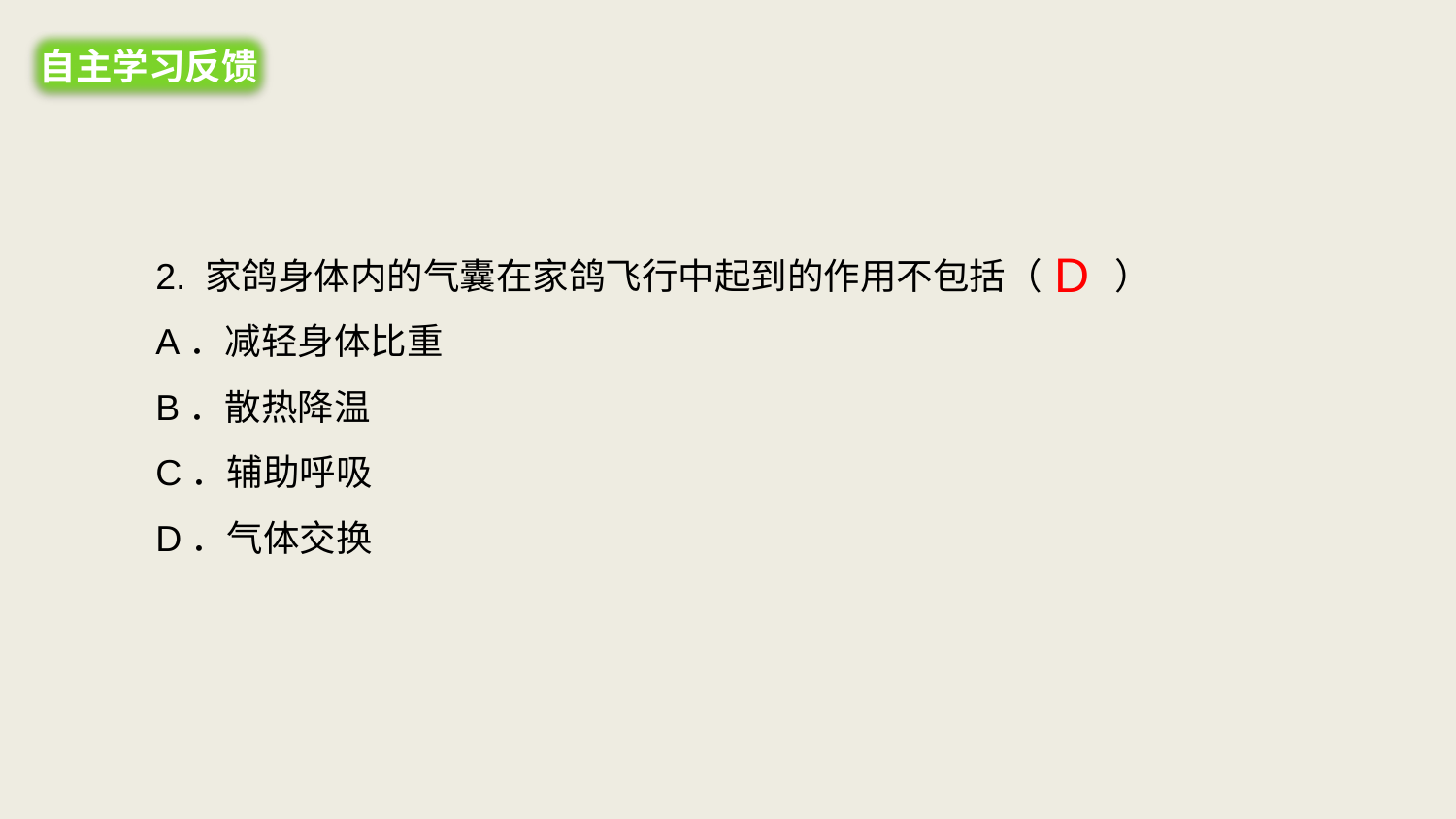

自主学习反馈
2. 家鸽身体内的气囊在家鸽飞行中起到的作用不包括（　　）
A．减轻身体比重
B．散热降温
C．辅助呼吸
D．气体交换
D